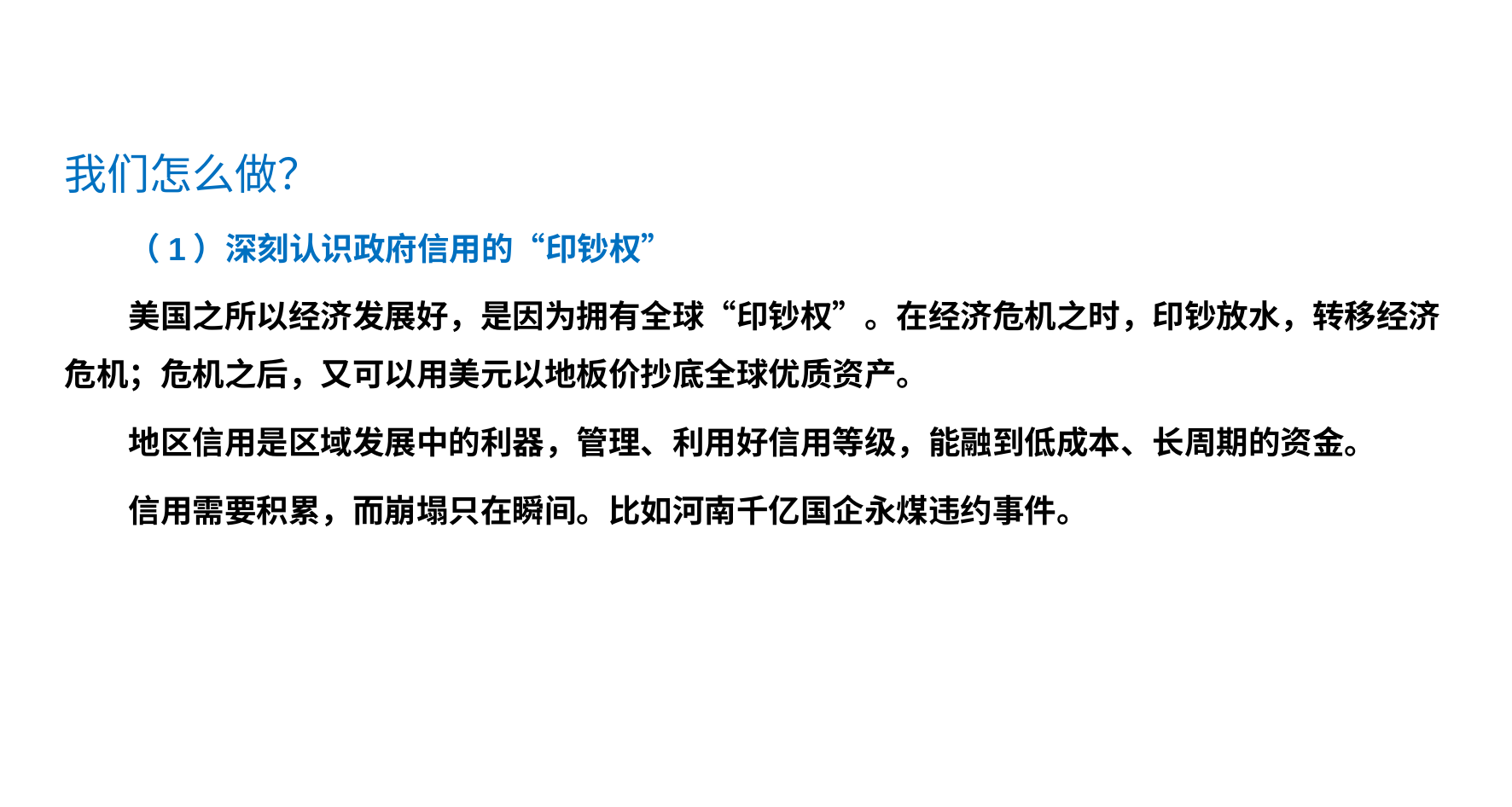

我们怎么做？
（1）深刻认识政府信用的“印钞权”
美国之所以经济发展好，是因为拥有全球“印钞权”。在经济危机之时，印钞放水，转移经济危机；危机之后，又可以用美元以地板价抄底全球优质资产。
地区信用是区域发展中的利器，管理、利用好信用等级，能融到低成本、长周期的资金。
信用需要积累，而崩塌只在瞬间。比如河南千亿国企永煤违约事件。